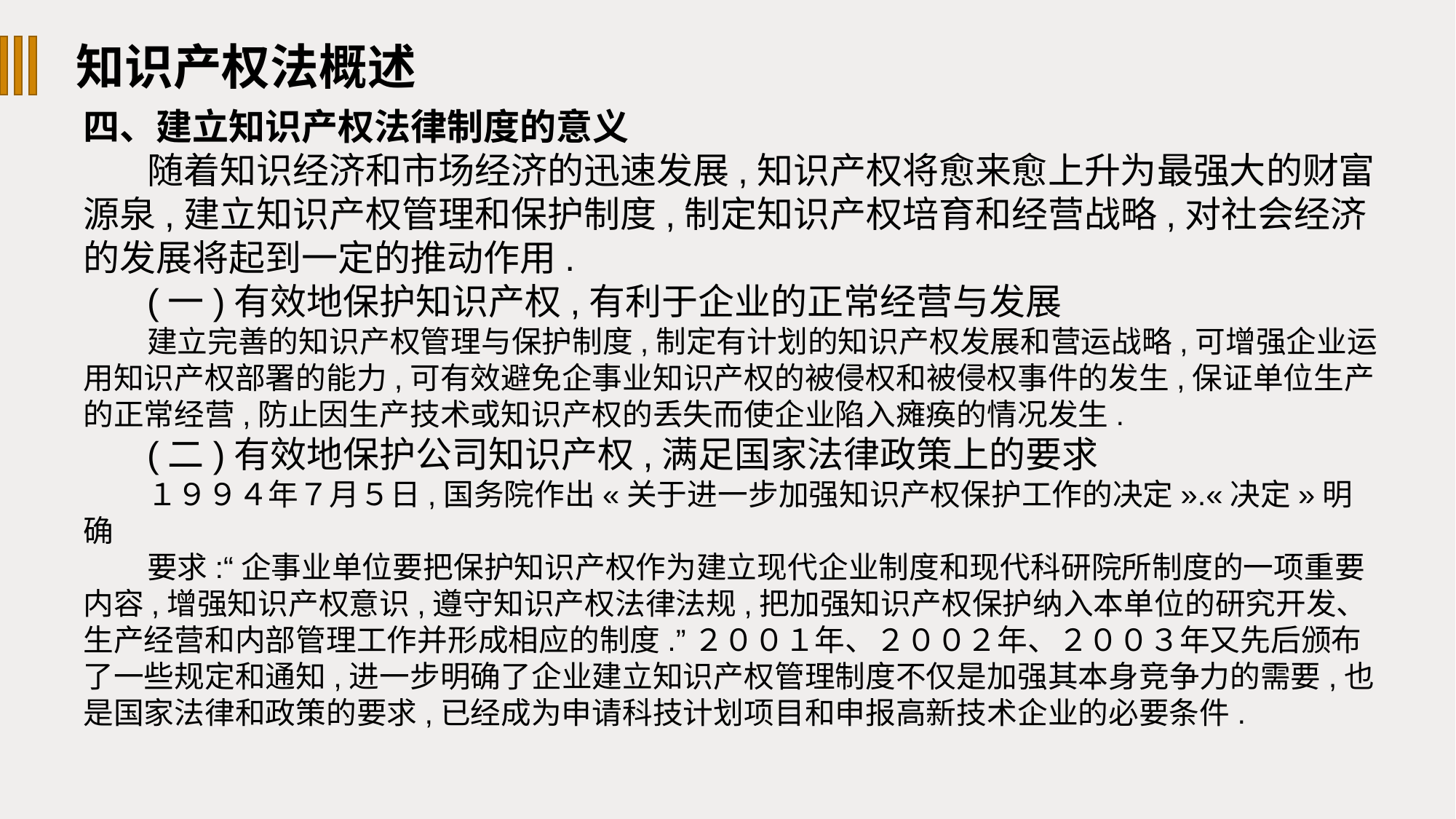

知识产权法概述

四、建立知识产权法律制度的意义
随着知识经济和市场经济的迅速发展,知识产权将愈来愈上升为最强大的财富源泉,建立知识产权管理和保护制度,制定知识产权培育和经营战略,对社会经济的发展将起到一定的推动作用.
(一)有效地保护知识产权,有利于企业的正常经营与发展
建立完善的知识产权管理与保护制度,制定有计划的知识产权发展和营运战略,可增强企业运用知识产权部署的能力,可有效避免企事业知识产权的被侵权和被侵权事件的发生,保证单位生产的正常经营,防止因生产技术或知识产权的丢失而使企业陷入瘫痪的情况发生.
(二)有效地保护公司知识产权,满足国家法律政策上的要求
１９９４年７月５日,国务院作出«关于进一步加强知识产权保护工作的决定».«决定»明确
要求:“企事业单位要把保护知识产权作为建立现代企业制度和现代科研院所制度的一项重要内容,增强知识产权意识,遵守知识产权法律法规,把加强知识产权保护纳入本单位的研究开发、生产经营和内部管理工作并形成相应的制度.”２００１年、２００２年、２００３年又先后颁布了一些规定和通知,进一步明确了企业建立知识产权管理制度不仅是加强其本身竞争力的需要,也是国家法律和政策的要求,已经成为申请科技计划项目和申报高新技术企业的必要条件.